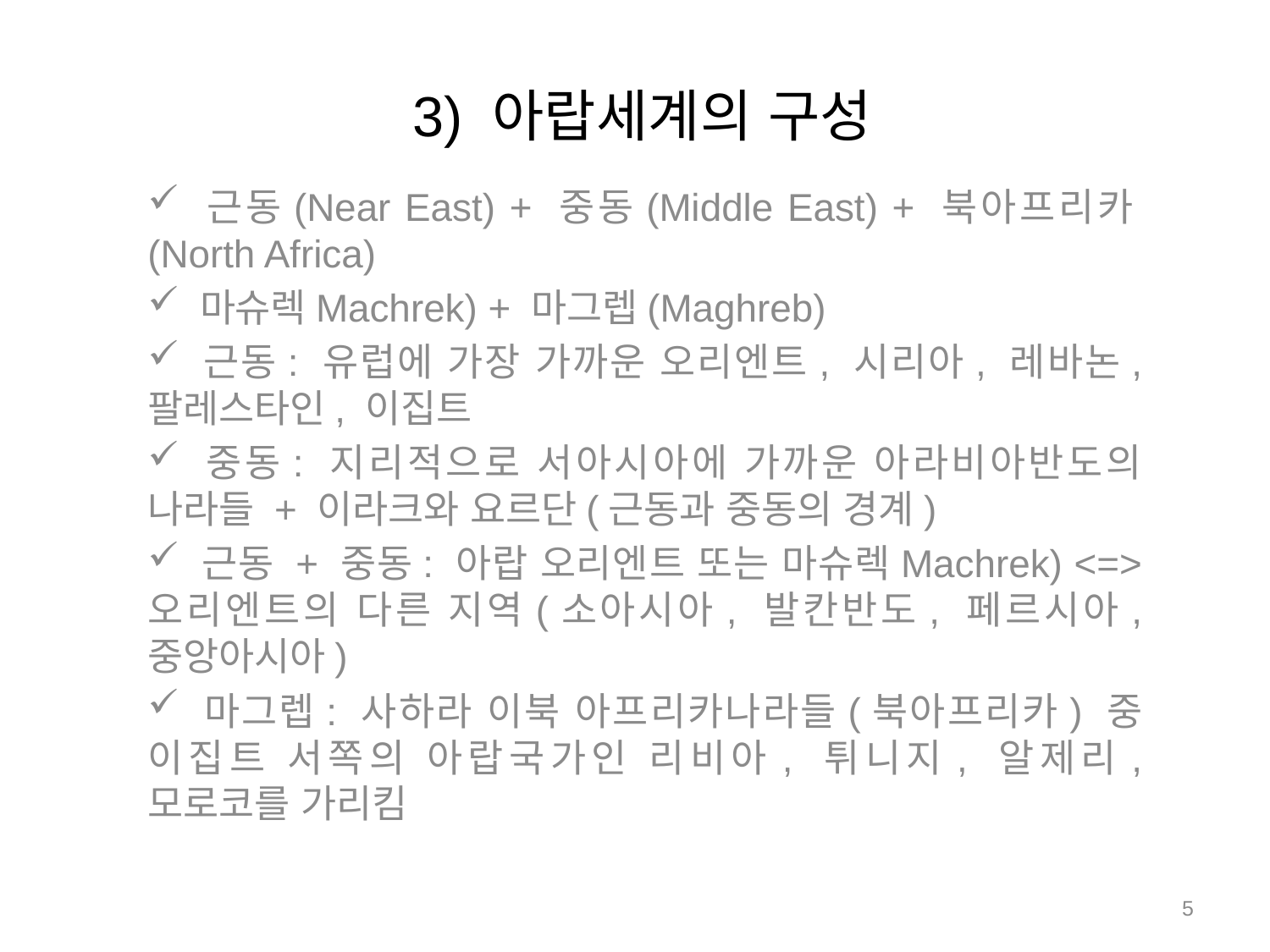

# 3) 아랍세계의 구성
 근동(Near East) + 중동(Middle East) + 북아프리카(North Africa)
 마슈렉Machrek) + 마그렙(Maghreb)
 근동: 유럽에 가장 가까운 오리엔트, 시리아, 레바논, 팔레스타인, 이집트
 중동: 지리적으로 서아시아에 가까운 아라비아반도의 나라들 + 이라크와 요르단(근동과 중동의 경계)
 근동 + 중동: 아랍 오리엔트 또는 마슈렉Machrek) <=> 오리엔트의 다른 지역(소아시아, 발칸반도, 페르시아, 중앙아시아)
 마그렙: 사하라 이북 아프리카나라들(북아프리카) 중 이집트 서쪽의 아랍국가인 리비아, 튀니지, 알제리, 모로코를 가리킴

5